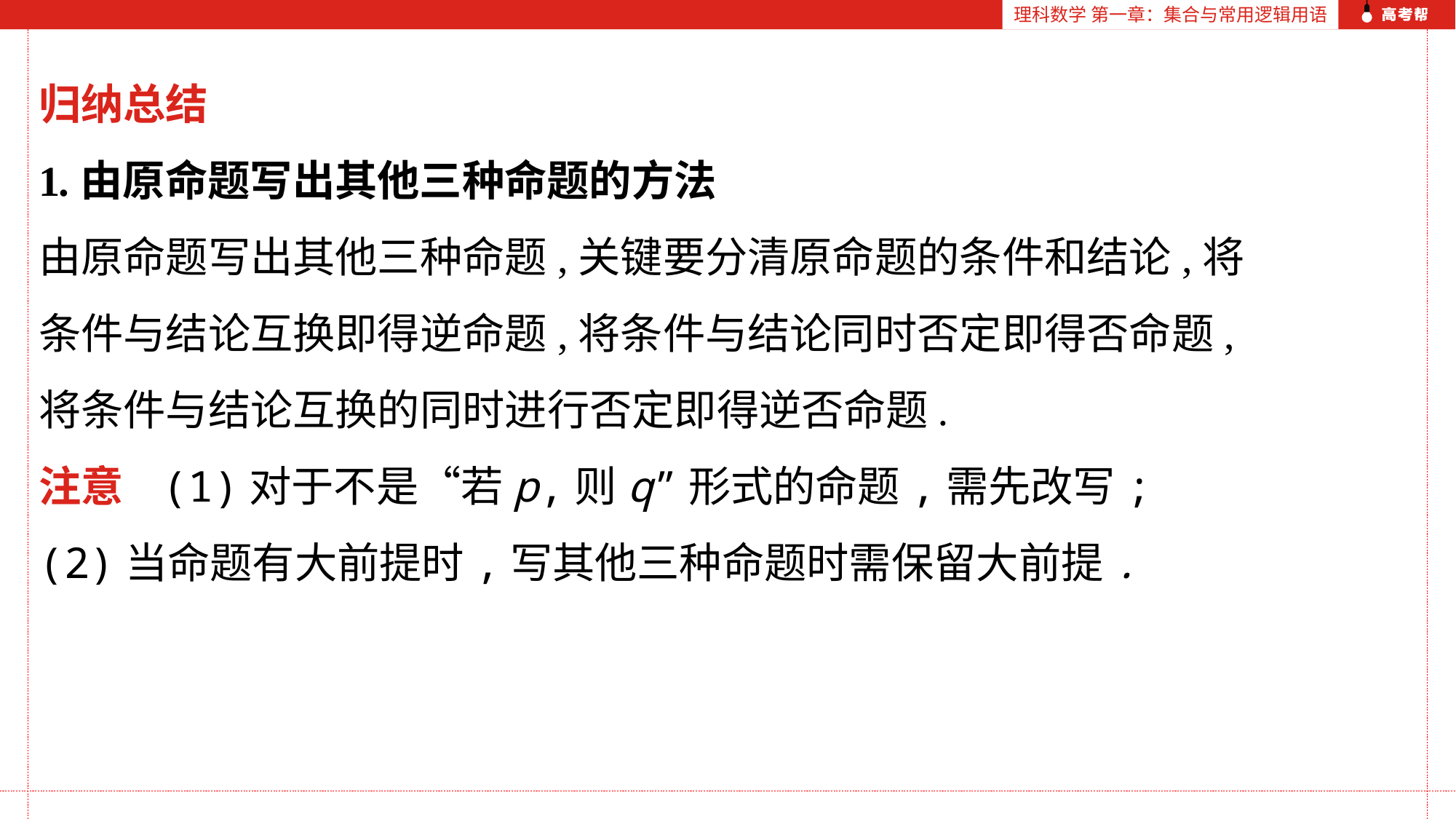

理科数学 第一章：集合与常用逻辑用语

归纳总结
1.由原命题写出其他三种命题的方法
由原命题写出其他三种命题,关键要分清原命题的条件和结论,将条件与结论互换即得逆命题,将条件与结论同时否定即得否命题,将条件与结论互换的同时进行否定即得逆否命题.
注意   (1)对于不是“若p,则q”形式的命题,需先改写;
(2)当命题有大前提时,写其他三种命题时需保留大前提.